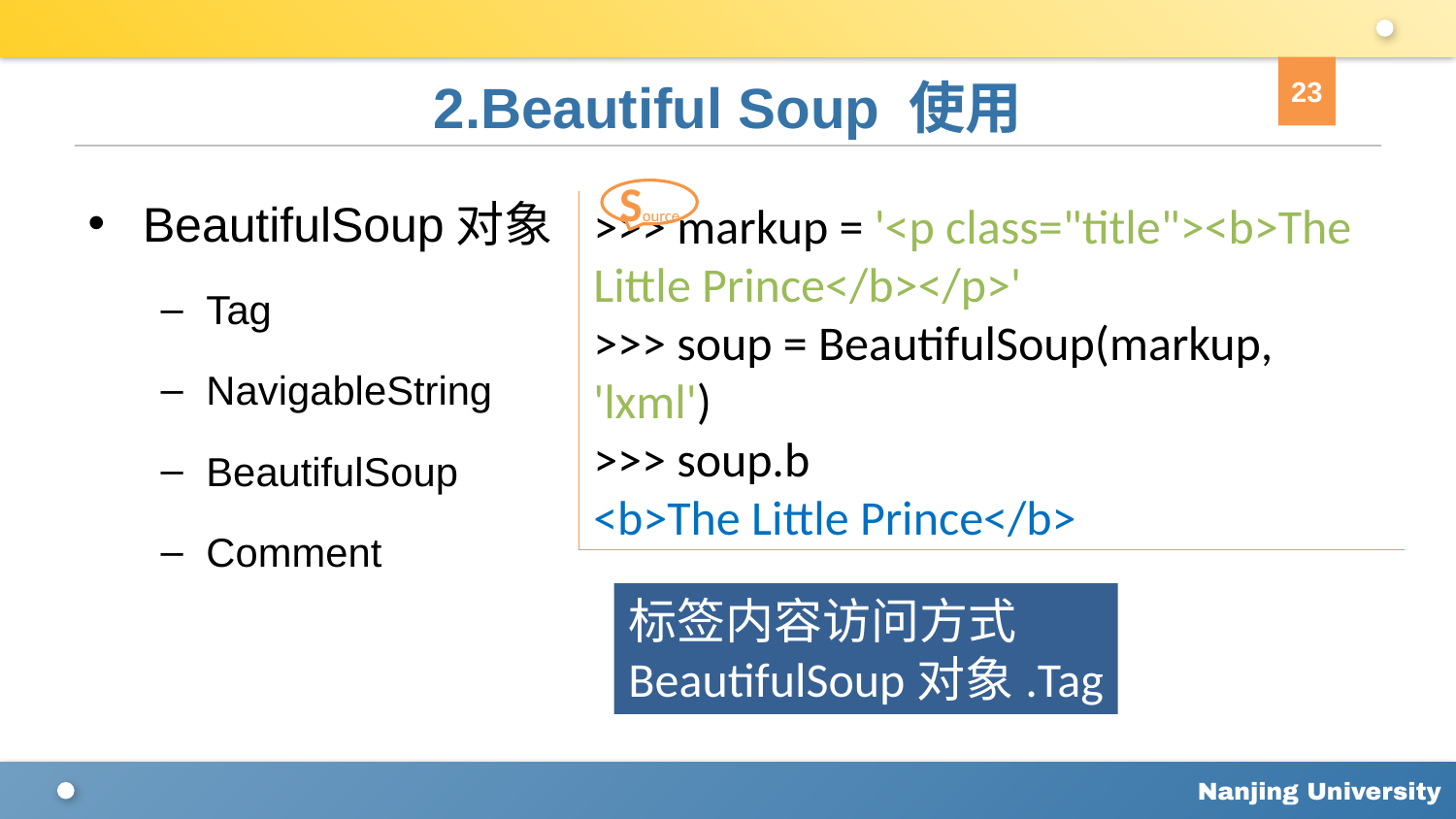

23
# 2.Beautiful Soup 使用
BeautifulSoup对象
Tag
NavigableString
BeautifulSoup
Comment
Source
>>> markup = '<p class="title"><b>The Little Prince</b></p>'
>>> soup = BeautifulSoup(markup, 'lxml')
>>> soup.b
<b>The Little Prince</b>
标签内容访问方式
BeautifulSoup对象.Tag